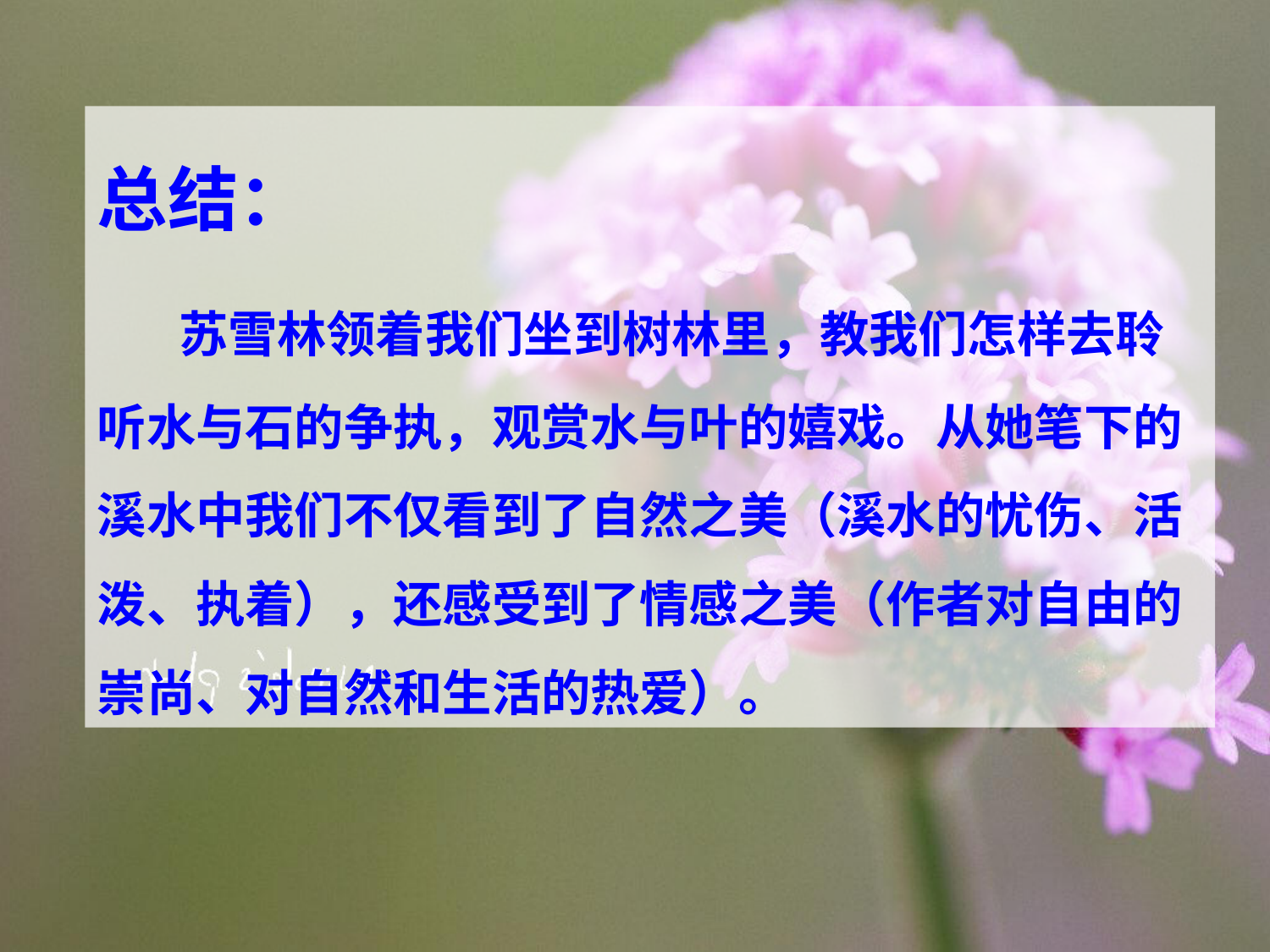

总结：
    苏雪林领着我们坐到树林里，教我们怎样去聆听水与石的争执，观赏水与叶的嬉戏。从她笔下的溪水中我们不仅看到了自然之美（溪水的忧伤、活泼、执着），还感受到了情感之美（作者对自由的崇尚、对自然和生活的热爱）。